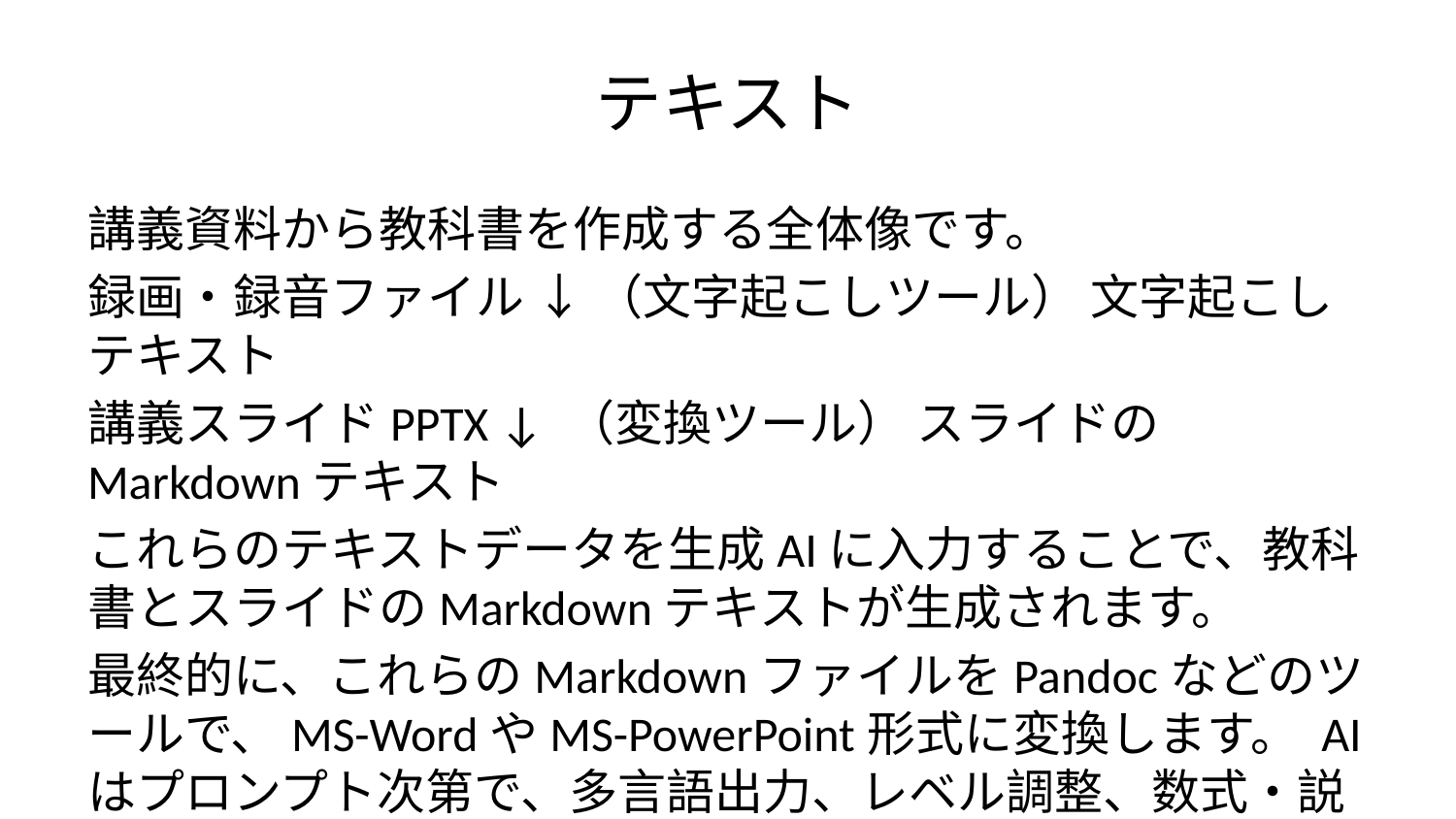

# テキスト
講義資料から教科書を作成する全体像です。
録画・録音ファイル ↓ （文字起こしツール） 文字起こしテキスト
講義スライドPPTX ↓ （変換ツール） スライドのMarkdownテキスト
これらのテキストデータを生成AIに入力することで、教科書とスライドのMarkdownテキストが生成されます。
最終的に、これらのMarkdownファイルをPandocなどのツールで、MS-WordやMS-PowerPoint形式に変換します。 AIはプロンプト次第で、多言語出力、レベル調整、数式・説明・コラムの補完なども可能です。